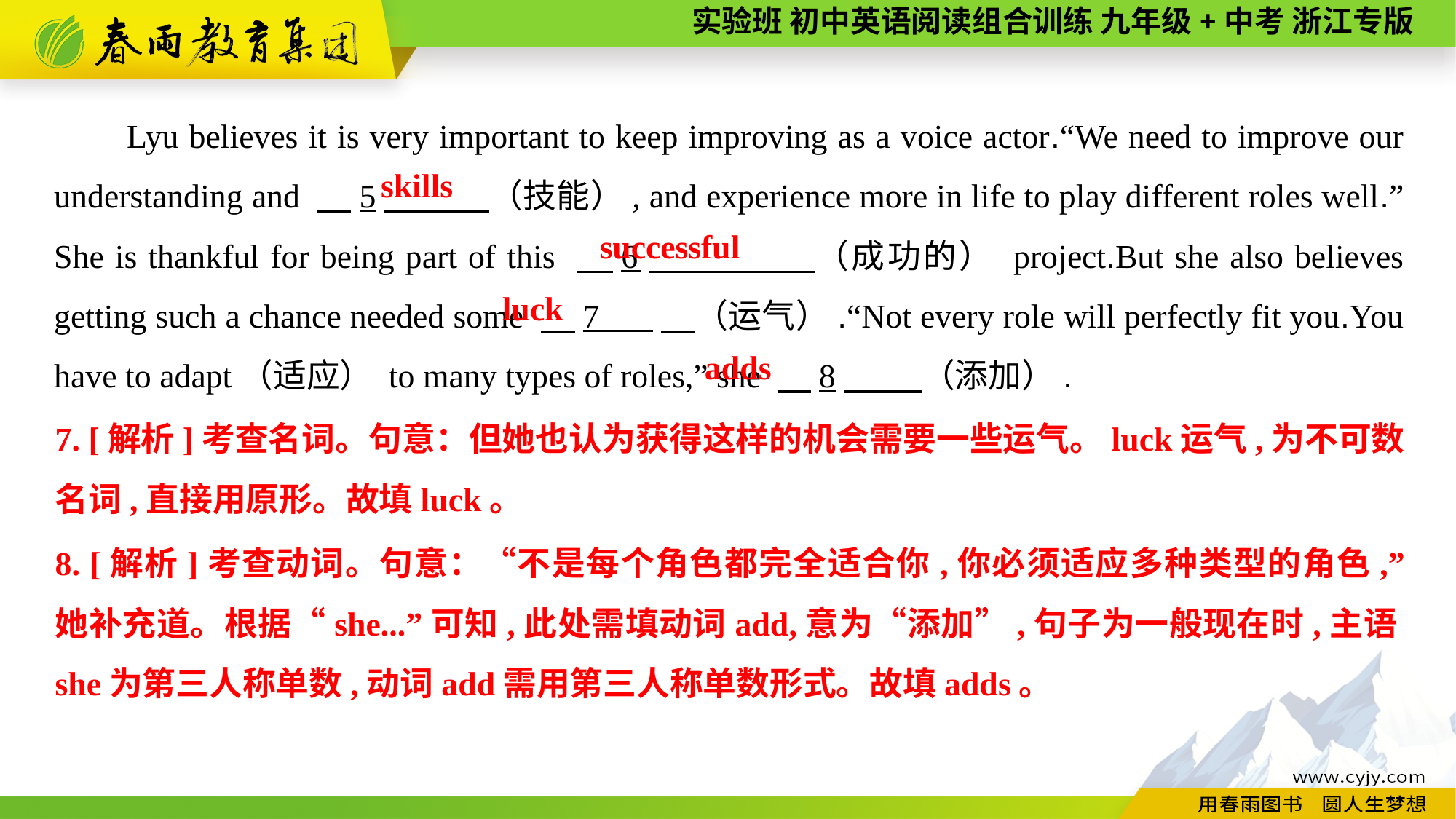

Lyu believes it is very important to keep improving as a voice actor.“We need to improve our understanding and 　5　         （技能）, and experience more in life to play different roles well.” She is thankful for being part of this 　6　             （成功的） project.But she also believes getting such a chance needed some 　7      　（运气）.“Not every role will perfectly fit you.You have to adapt（适应） to many types of roles,” she 　8　      （添加）.
skills
successful
luck
adds
7. [解析]考查名词。句意：但她也认为获得这样的机会需要一些运气。luck运气,为不可数名词,直接用原形。故填luck。
8. [解析]考查动词。句意：“不是每个角色都完全适合你,你必须适应多种类型的角色,” 她补充道。根据“she...”可知,此处需填动词add,意为“添加”,句子为一般现在时,主语she为第三人称单数,动词add需用第三人称单数形式。故填adds。